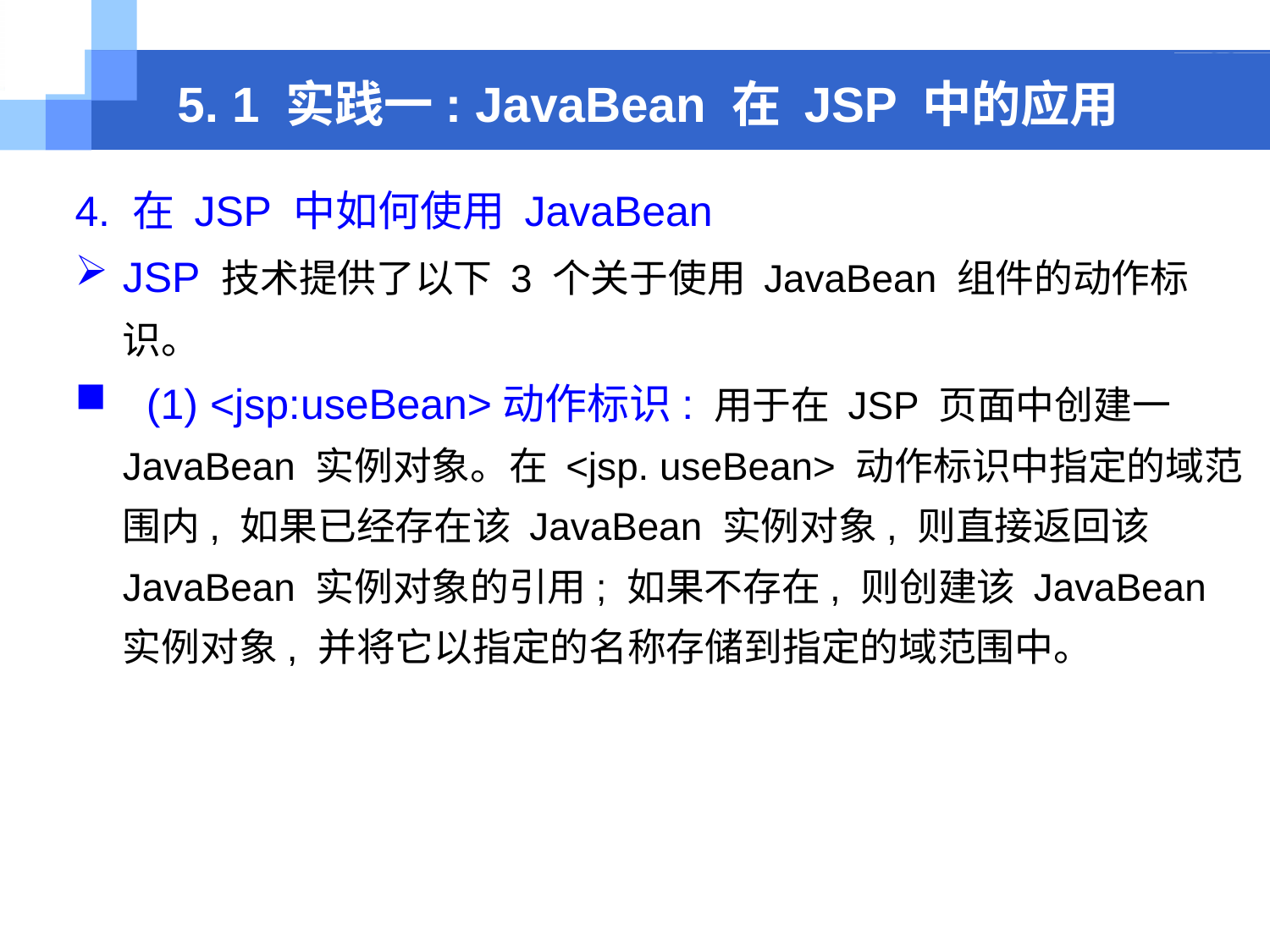

5. 1 实践一: JavaBean 在 JSP 中的应用
4. 在 JSP 中如何使用 JavaBean
JSP 技术提供了以下 3 个关于使用 JavaBean 组件的动作标识。
  (1) <jsp:useBean>动作标识: 用于在 JSP 页面中创建一 JavaBean 实例对象。在 <jsp. useBean> 动作标识中指定的域范围内, 如果已经存在该 JavaBean 实例对象, 则直接返回该 JavaBean 实例对象的引用; 如果不存在, 则创建该 JavaBean 实例对象, 并将它以指定的名称存储到指定的域范围中。